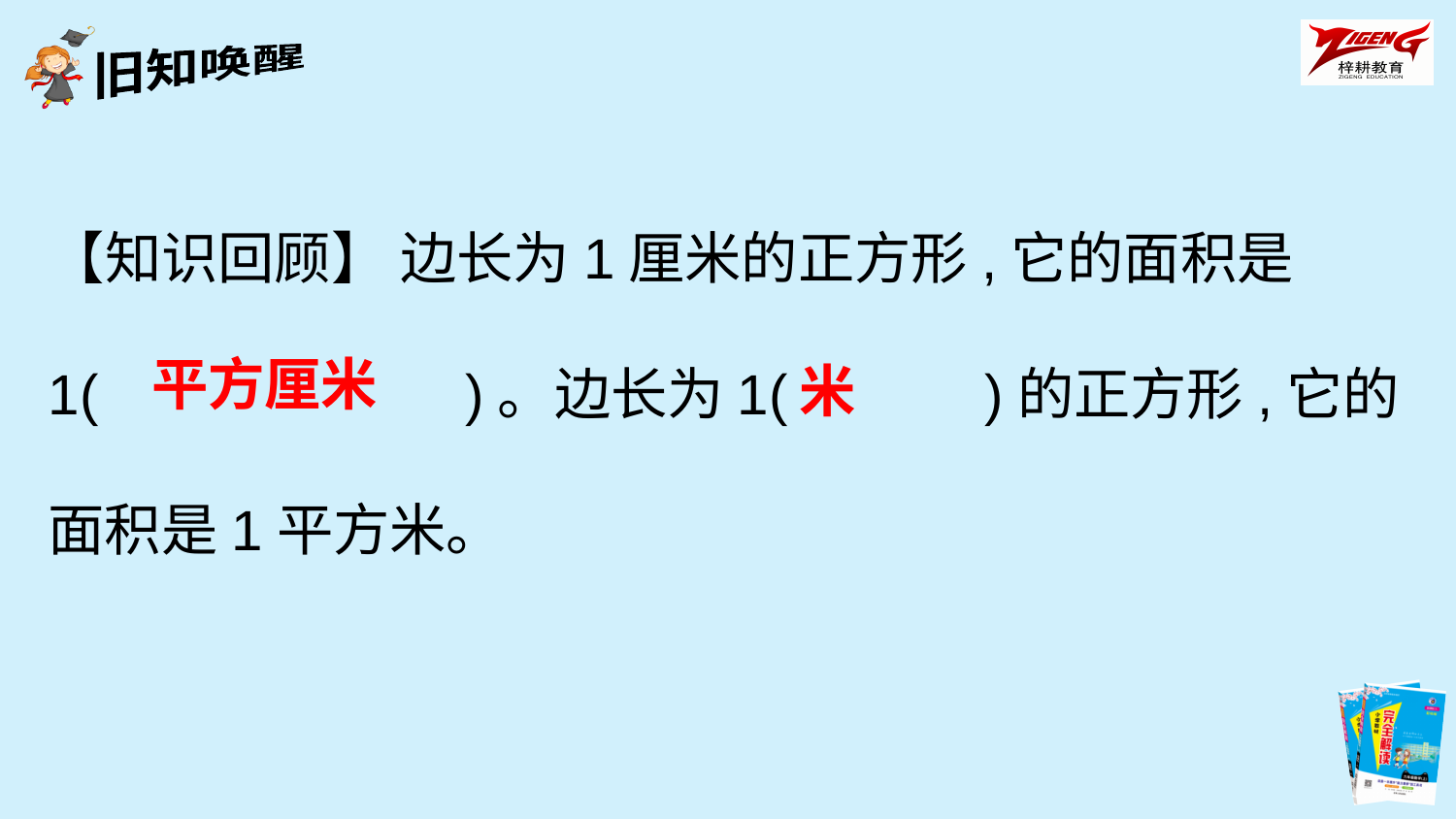

【知识回顾】 边长为1厘米的正方形,它的面积是
1(　　　　　　)。边长为1(　　　)的正方形,它的面积是1平方米。
平方厘米
米